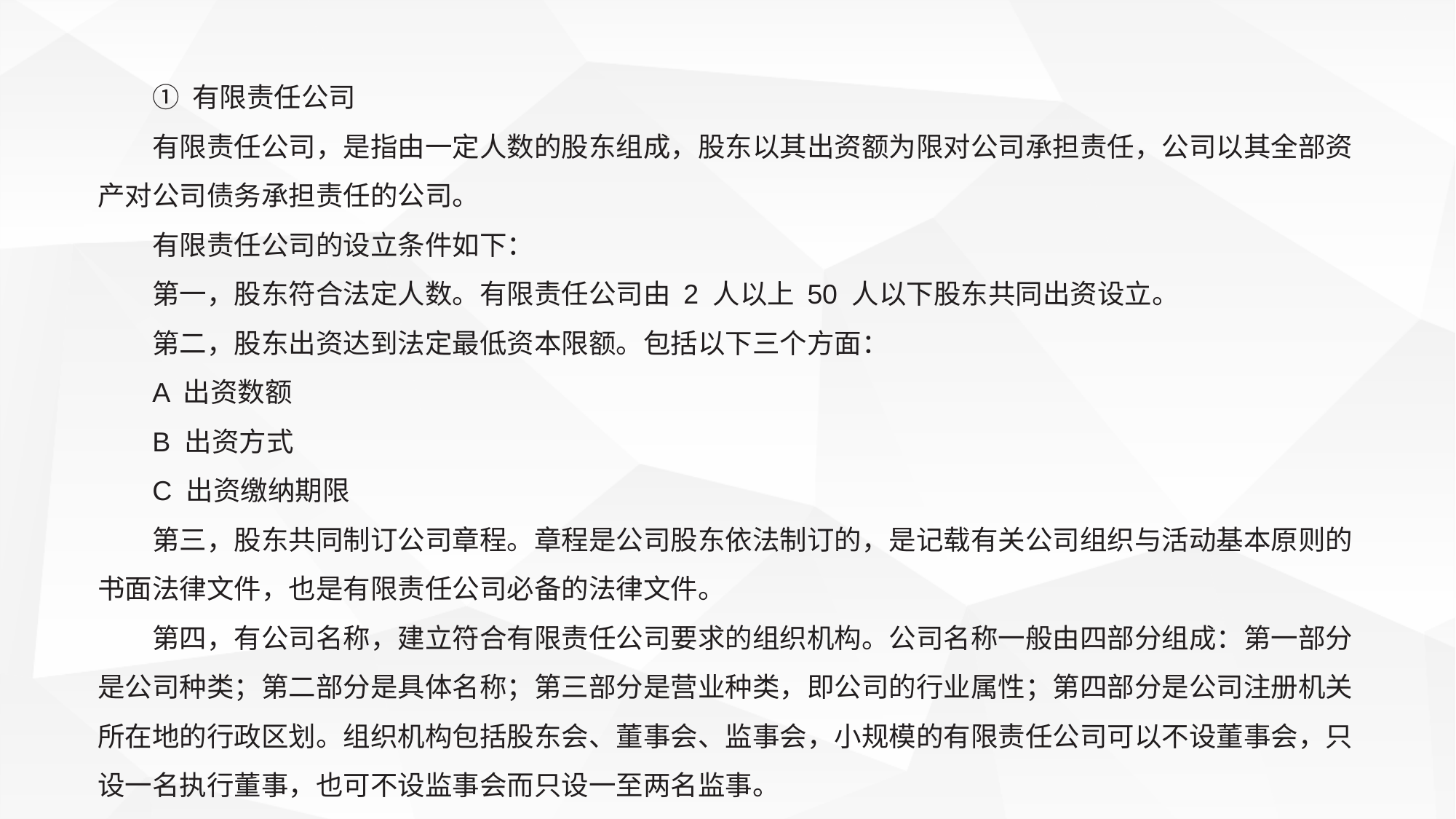

① 有限责任公司
有限责任公司，是指由一定人数的股东组成，股东以其出资额为限对公司承担责任，公司以其全部资产对公司债务承担责任的公司。
有限责任公司的设立条件如下：
第一，股东符合法定人数。有限责任公司由 2 人以上 50 人以下股东共同出资设立。
第二，股东出资达到法定最低资本限额。包括以下三个方面：
A 出资数额
B 出资方式
C 出资缴纳期限
第三，股东共同制订公司章程。章程是公司股东依法制订的，是记载有关公司组织与活动基本原则的书面法律文件，也是有限责任公司必备的法律文件。
第四，有公司名称，建立符合有限责任公司要求的组织机构。公司名称一般由四部分组成：第一部分是公司种类；第二部分是具体名称；第三部分是营业种类，即公司的行业属性；第四部分是公司注册机关所在地的行政区划。组织机构包括股东会、董事会、监事会，小规模的有限责任公司可以不设董事会，只设一名执行董事，也可不设监事会而只设一至两名监事。